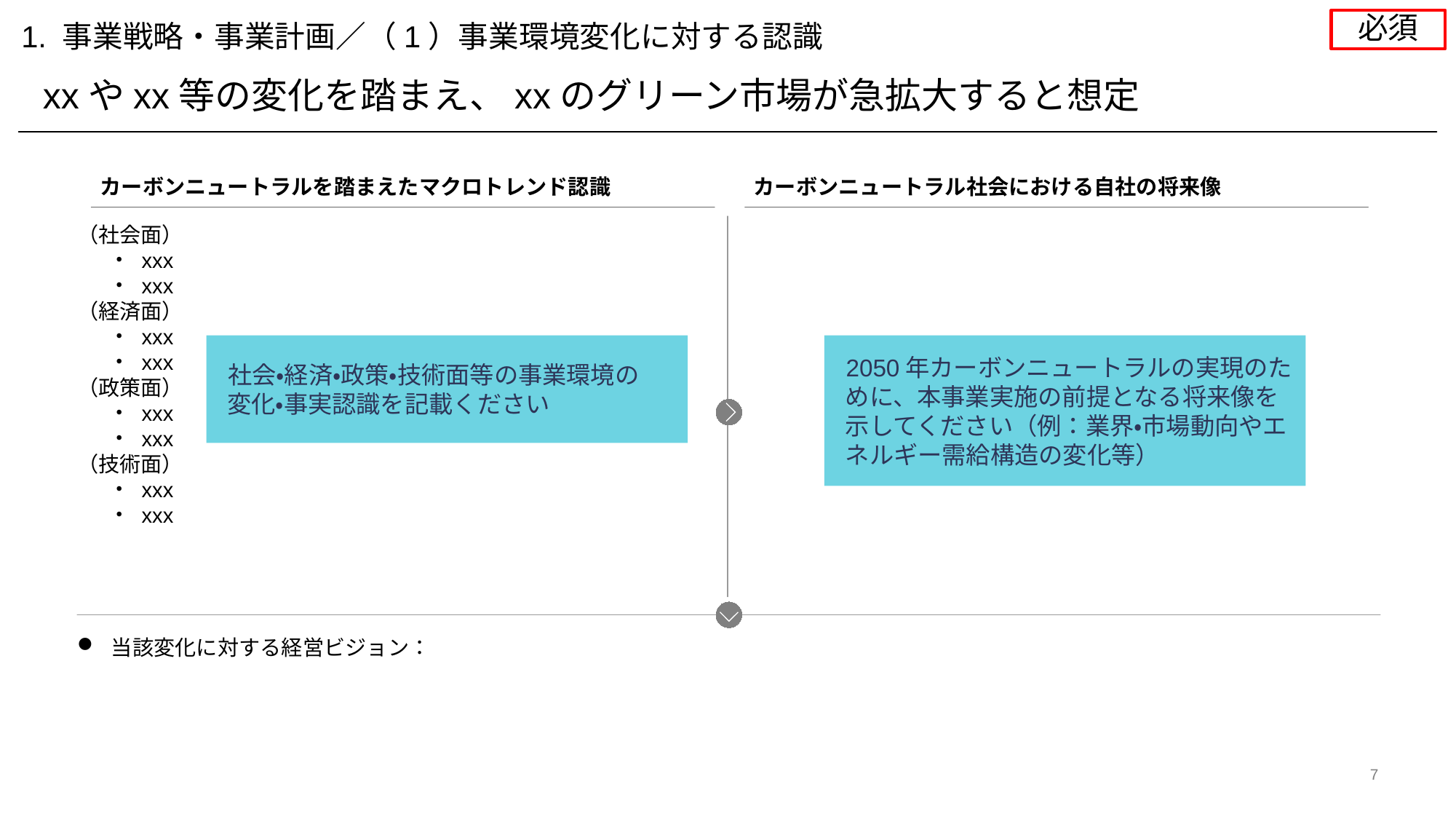

必須
1. 事業戦略・事業計画／（1）事業環境変化に対する認識
xxやxx等の変化を踏まえ、xxのグリーン市場が急拡大すると想定
カーボンニュートラルを踏まえたマクロトレンド認識
カーボンニュートラル社会における自社の将来像
（社会面）
xxx
xxx
（経済面）
xxx
xxx
（政策面）
xxx
xxx
（技術面）
xxx
xxx
社会・経済・政策・技術面等の事業環境の
変化・事実認識を記載ください
2050年カーボンニュートラルの実現のために、本事業実施の前提となる将来像を示してください（例：業界・市場動向やエネルギー需給構造の変化等）

当該変化に対する経営ビジョン：